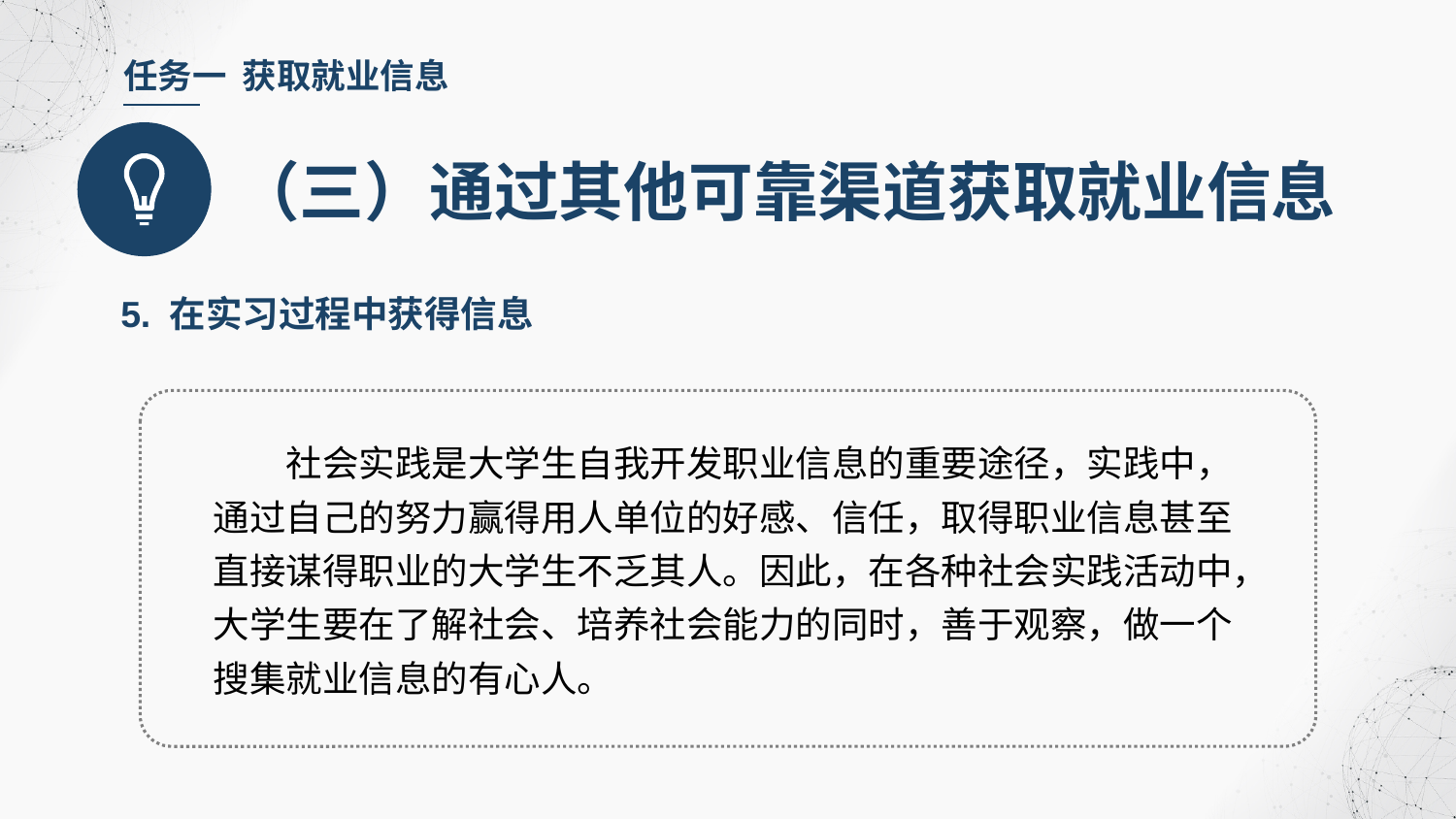

任务一  获取就业信息

（三）通过其他可靠渠道获取就业信息
5. 在实习过程中获得信息

社会实践是大学生自我开发职业信息的重要途径，实践中，通过自己的努力赢得用人单位的好感、信任，取得职业信息甚至直接谋得职业的大学生不乏其人。因此，在各种社会实践活动中，大学生要在了解社会、培养社会能力的同时，善于观察，做一个搜集就业信息的有心人。